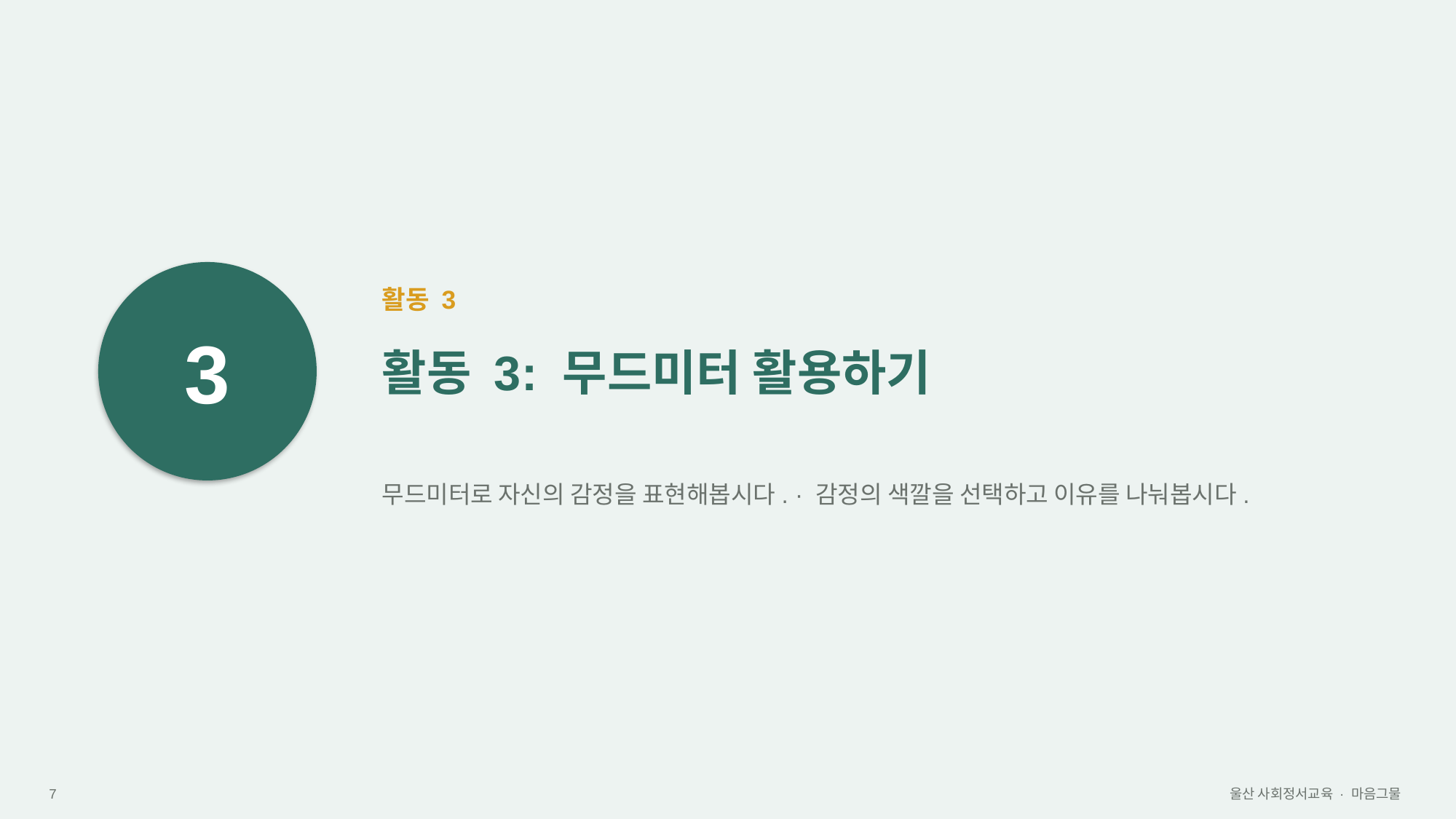

3
활동 3
활동 3: 무드미터 활용하기
무드미터로 자신의 감정을 표현해봅시다. · 감정의 색깔을 선택하고 이유를 나눠봅시다.
7
울산 사회정서교육 · 마음그물